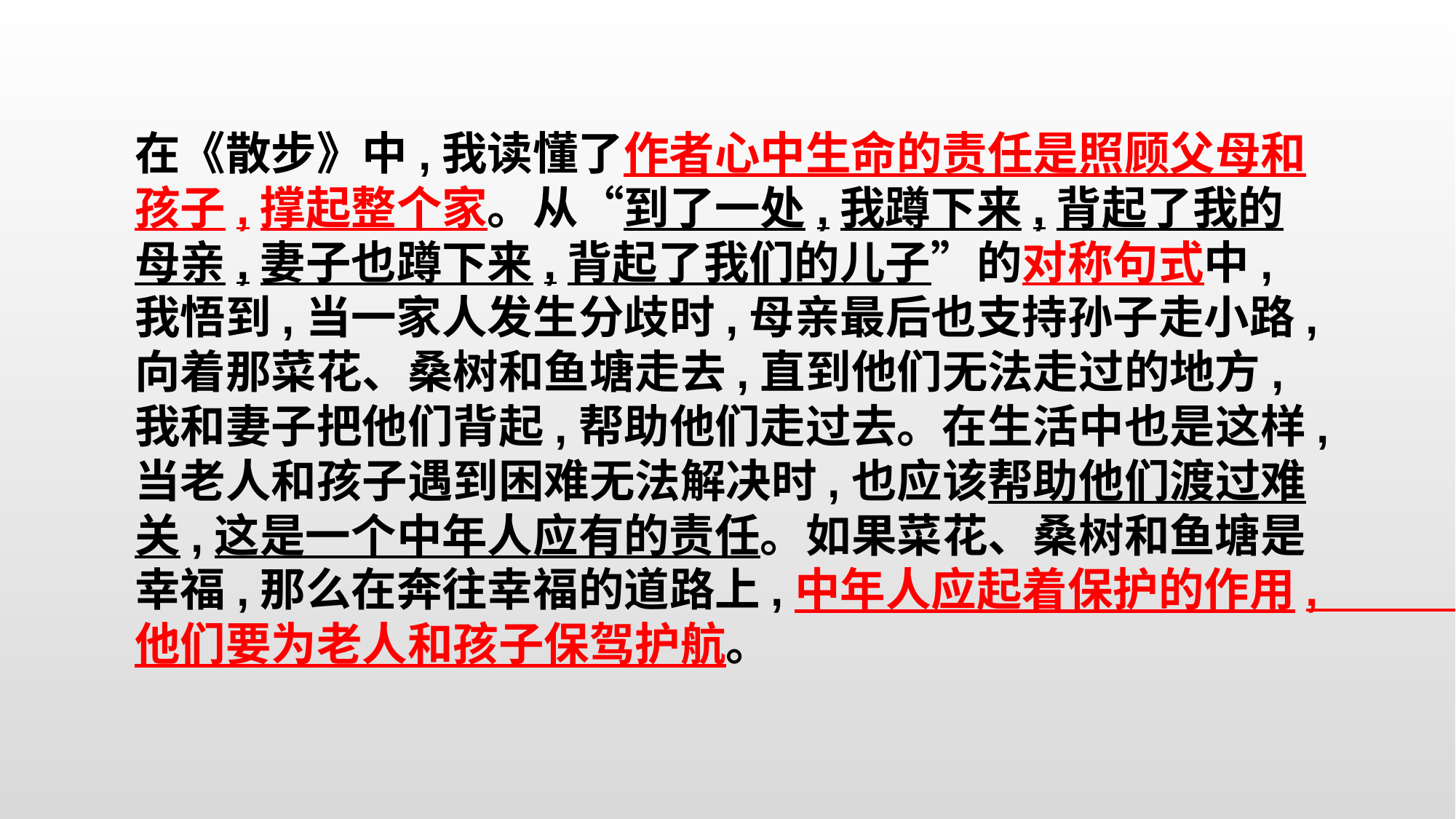

在《散步》中,我读懂了作者心中生命的责任是照顾父母和孩子,撑起整个家。从“到了一处,我蹲下来,背起了我的母亲,妻子也蹲下来,背起了我们的儿子”的对称句式中,我悟到,当一家人发生分歧时,母亲最后也支持孙子走小路,向着那菜花、桑树和鱼塘走去,直到他们无法走过的地方,我和妻子把他们背起,帮助他们走过去。在生活中也是这样,当老人和孩子遇到困难无法解决时,也应该帮助他们渡过难关,这是一个中年人应有的责任。如果菜花、桑树和鱼塘是幸福,那么在奔往幸福的道路上,中年人应起着保护的作用,他们要为老人和孩子保驾护航。